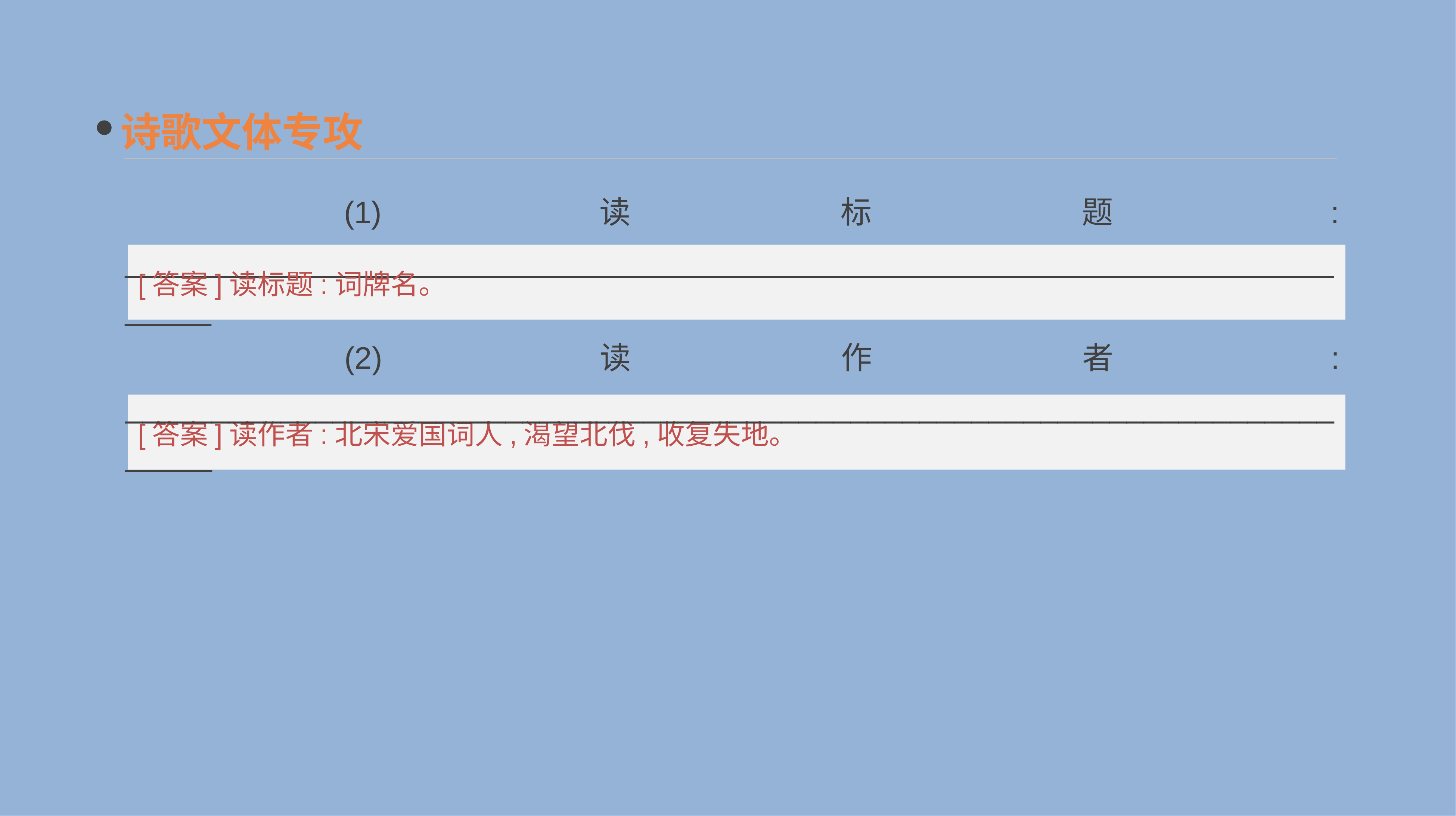

诗歌文体专攻

 (1)读标题: ___________________________________________________________________________

[答案]读标题:词牌名。
 (2)读作者: ___________________________________________________________________________

[答案]读作者:北宋爱国词人,渴望北伐,收复失地。